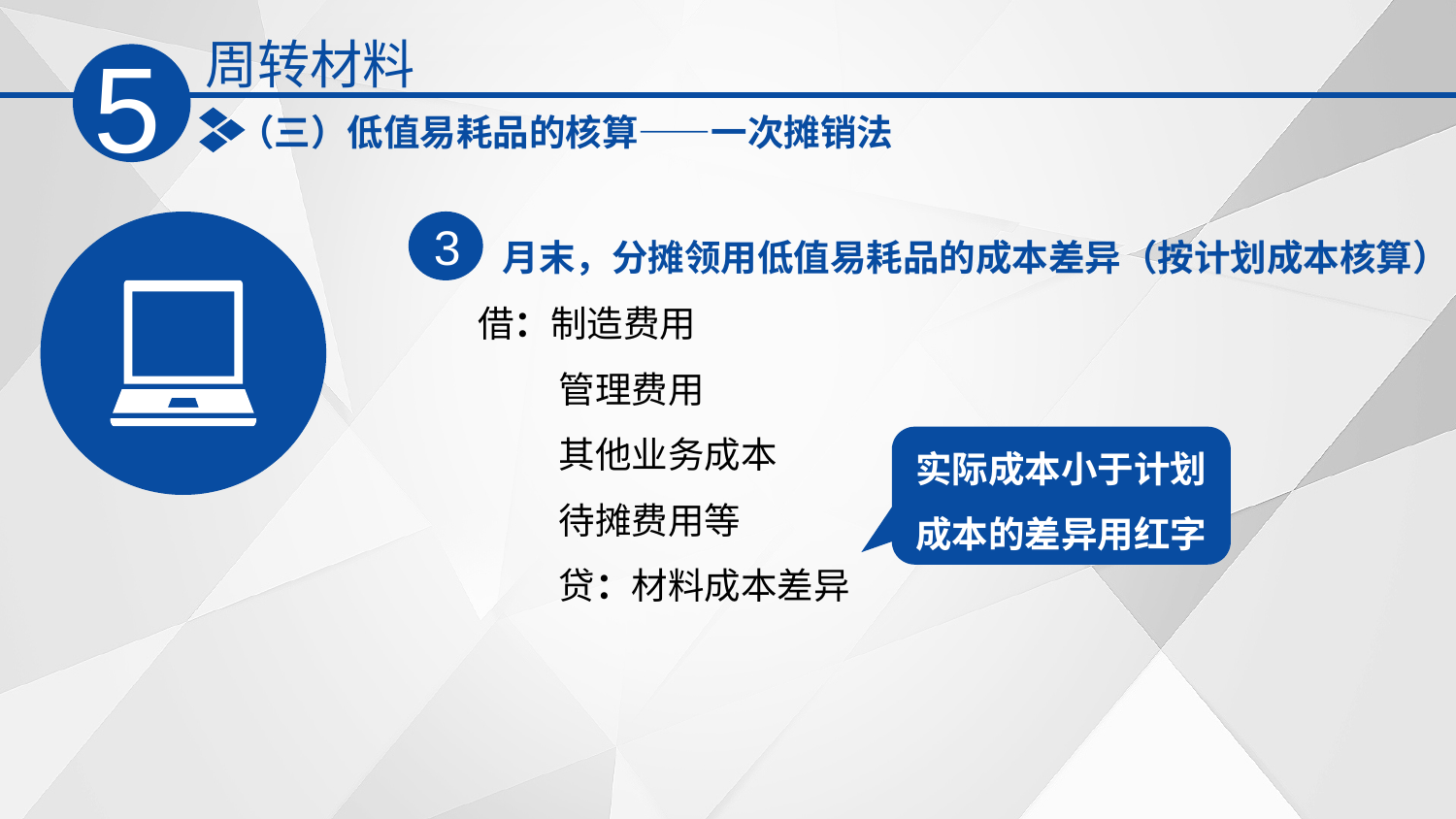

周转材料
5

（三）低值易耗品的核算——一次摊销法

月末，分摊领用低值易耗品的成本差异（按计划成本核算）
3

借：制造费用
　　 管理费用
　　 其他业务成本
　　 待摊费用等
　　 贷：材料成本差异
实际成本小于计划成本的差异用红字